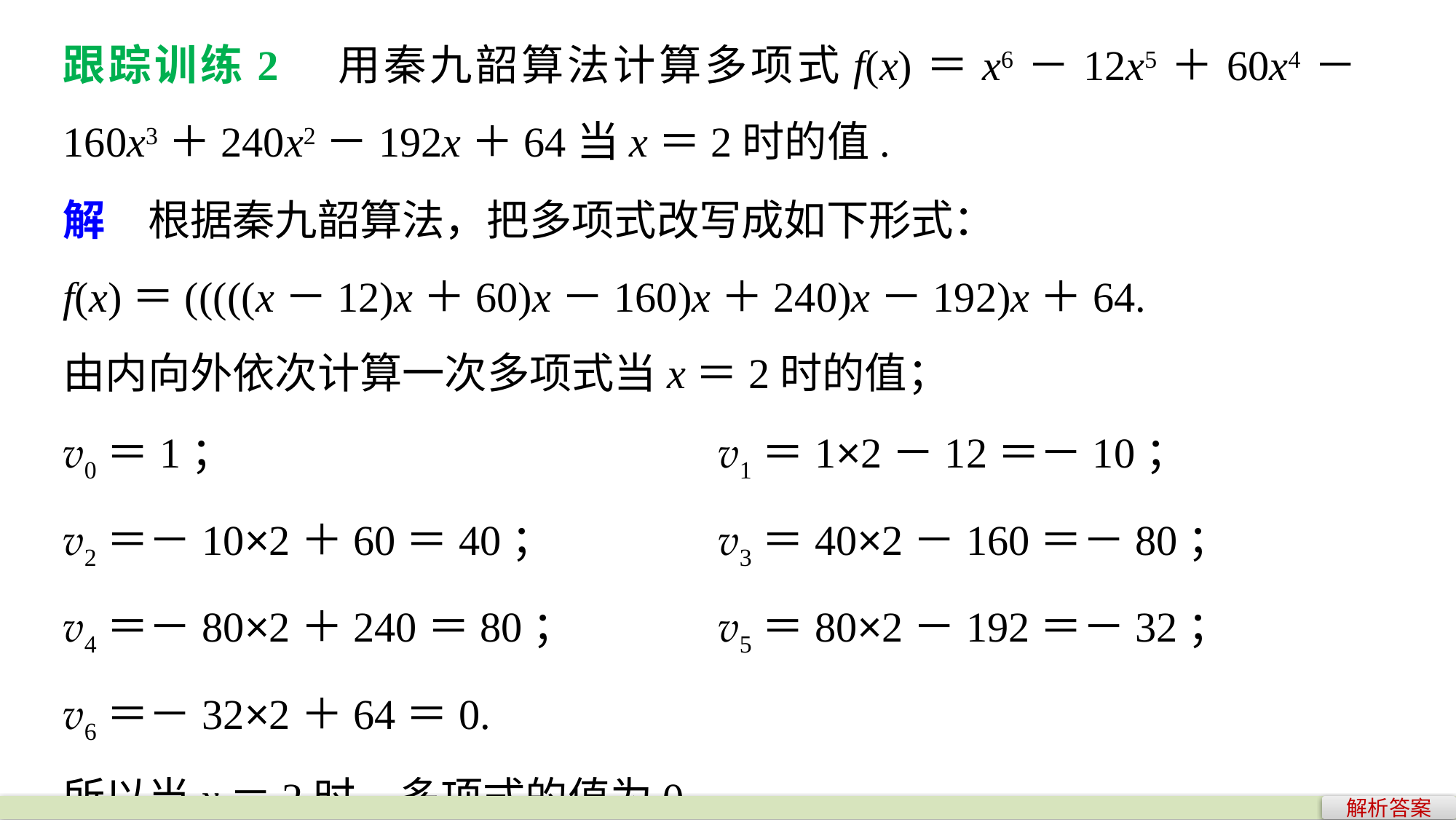

跟踪训练2　用秦九韶算法计算多项式f(x)＝x6－12x5＋60x4－160x3＋240x2－192x＋64当x＝2时的值.
解　根据秦九韶算法，把多项式改写成如下形式：
f(x)＝(((((x－12)x＋60)x－160)x＋240)x－192)x＋64.
由内向外依次计算一次多项式当x＝2时的值；
v0＝1；					v1＝1×2－12＝－10；
v2＝－10×2＋60＝40；		v3＝40×2－160＝－80；
v4＝－80×2＋240＝80；		v5＝80×2－192＝－32；
v6＝－32×2＋64＝0.
所以当x＝2时，多项式的值为0.
解析答案